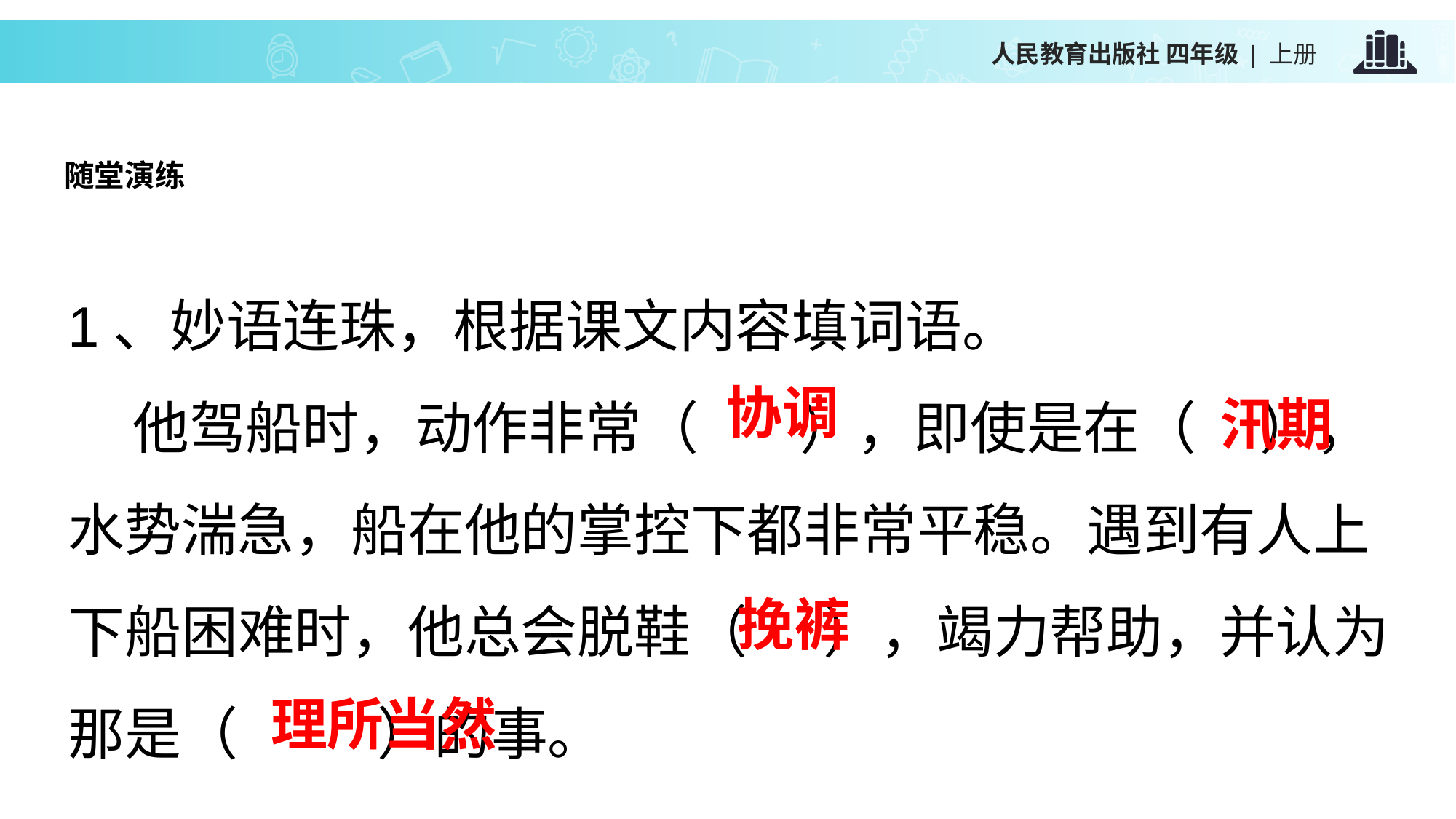

随堂演练
1、妙语连珠，根据课文内容填词语。
    他驾船时，动作非常（        ），即使是在（     ），水势湍急，船在他的掌控下都非常平稳。遇到有人上下船困难时，他总会脱鞋（      ），竭力帮助，并认为那是（           ）的事。
协调
汛期
挽裤
理所当然